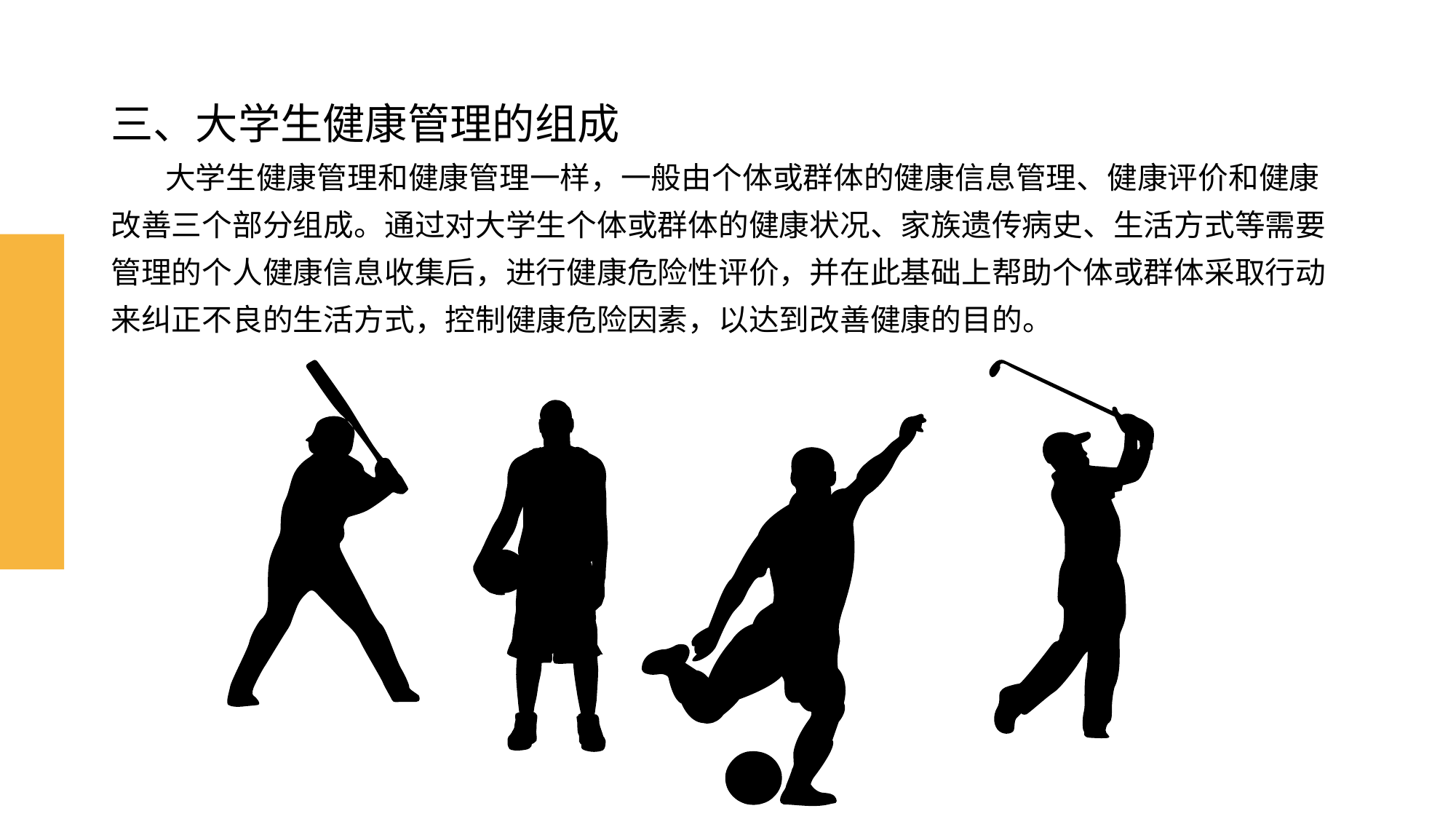

# 三、大学生健康管理的组成
       大学生健康管理和健康管理一样，一般由个体或群体的健康信息管理、健康评价和健康改善三个部分组成。通过对大学生个体或群体的健康状况、家族遗传病史、生活方式等需要管理的个人健康信息收集后，进行健康危险性评价，并在此基础上帮助个体或群体采取行动来纠正不良的生活方式，控制健康危险因素，以达到改善健康的目的。